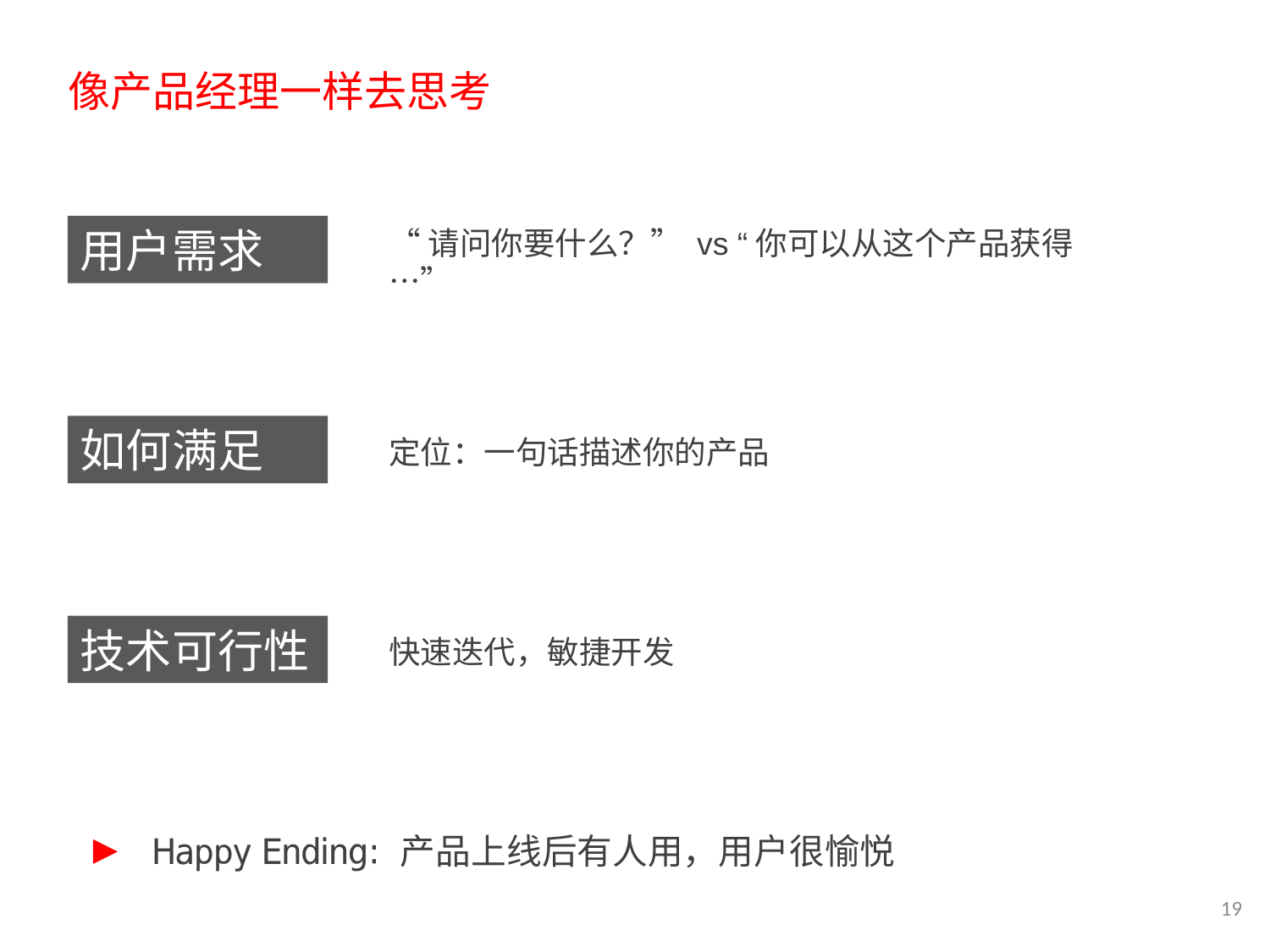

像产品经理一样去思考
用户需求
“请问你要什么？” vs “你可以从这个产品获得…”
如何满足
定位：一句话描述你的产品
技术可行性
快速迭代，敏捷开发
▶ Happy Ending: 产品上线后有人用，用户很愉悦
19